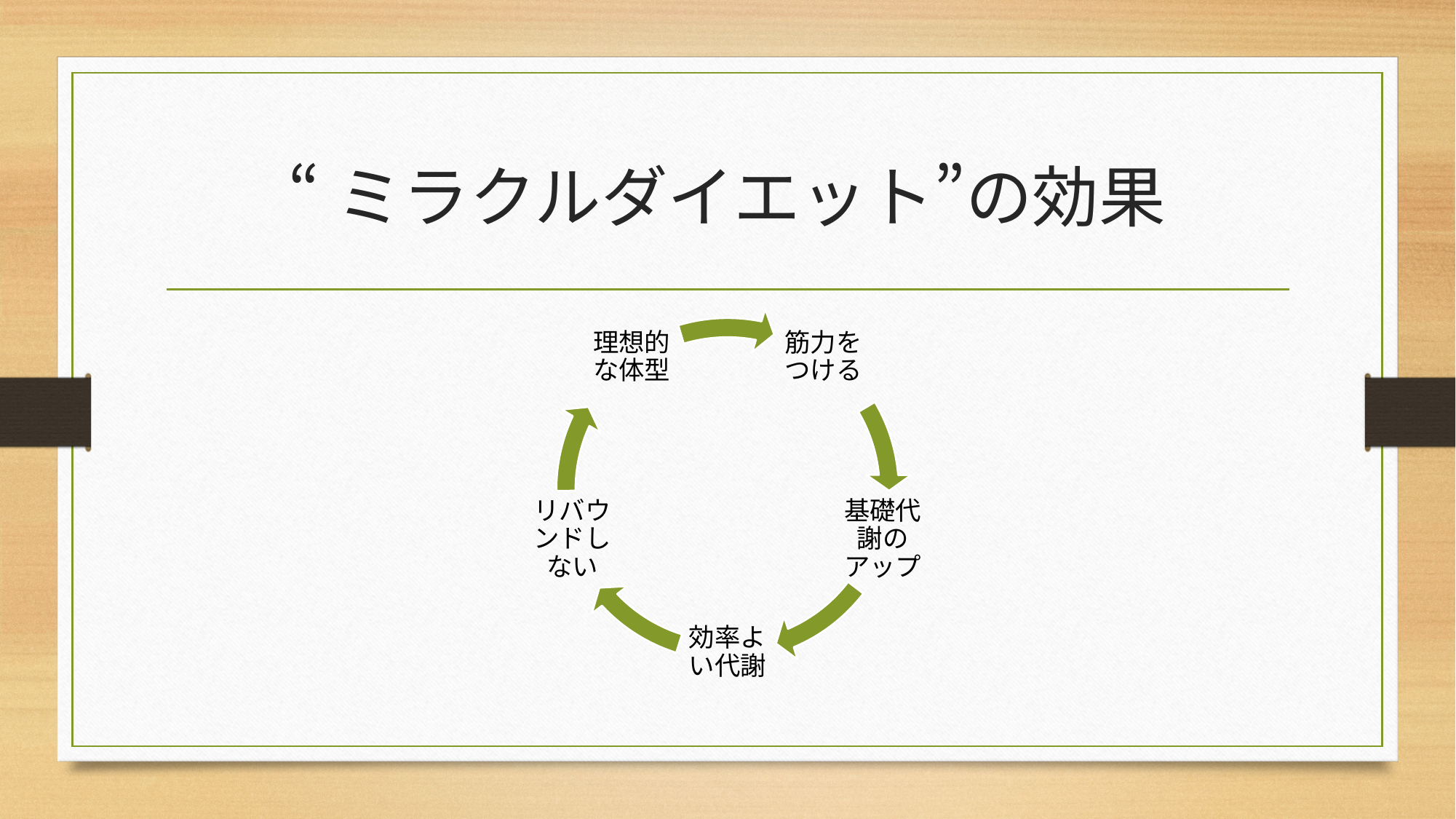

# “ミラクルダイエット”の効果
筋力をつける
基礎代謝のアップ
効率よい代謝
リバウンドしない
理想的な体型